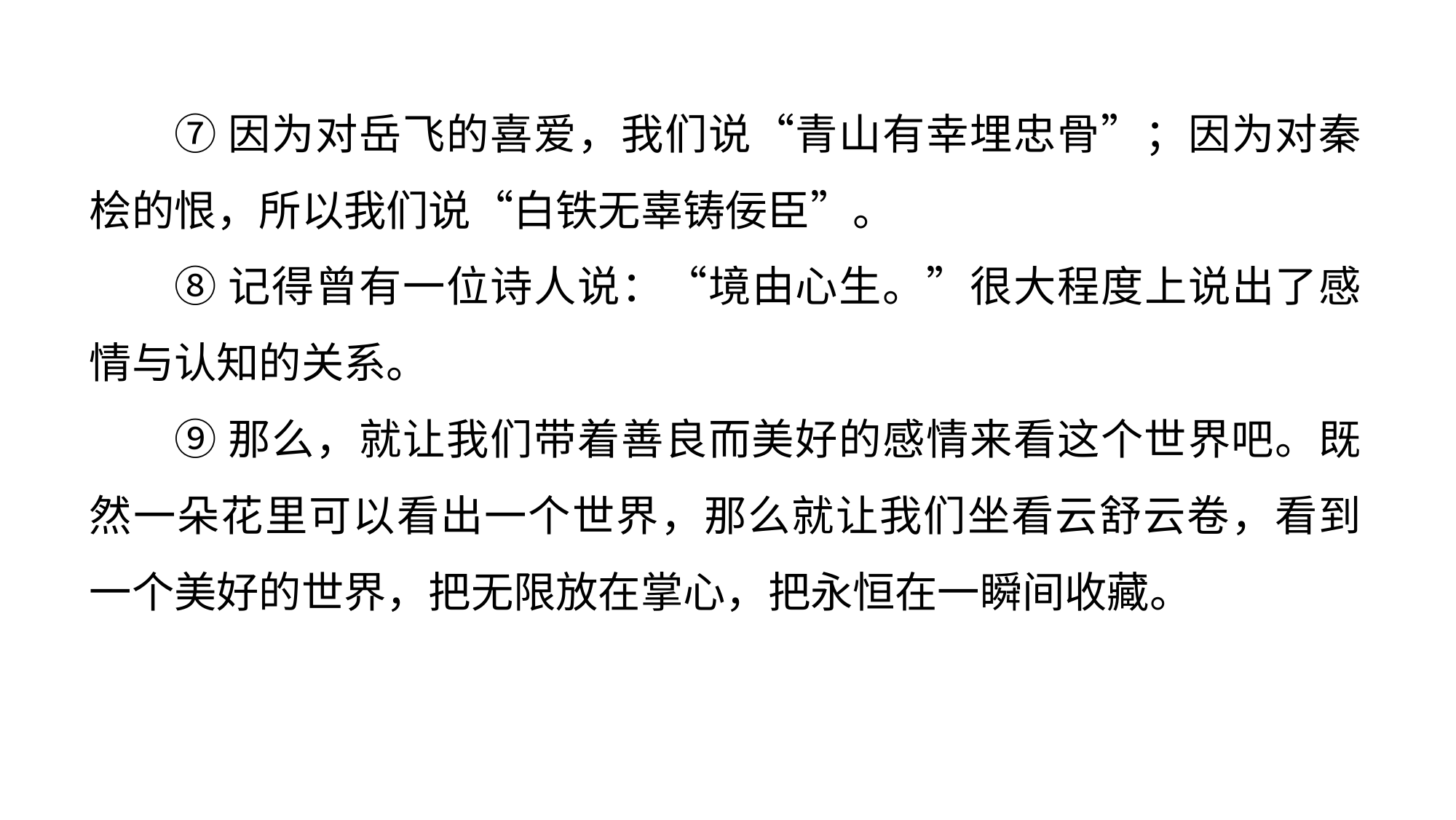

⑦因为对岳飞的喜爱，我们说“青山有幸埋忠骨”；因为对秦桧的恨，所以我们说“白铁无辜铸佞臣”。
⑧记得曾有一位诗人说：“境由心生。”很大程度上说出了感情与认知的关系。
⑨那么，就让我们带着善良而美好的感情来看这个世界吧。既然一朵花里可以看出一个世界，那么就让我们坐看云舒云卷，看到一个美好的世界，把无限放在掌心，把永恒在一瞬间收藏。